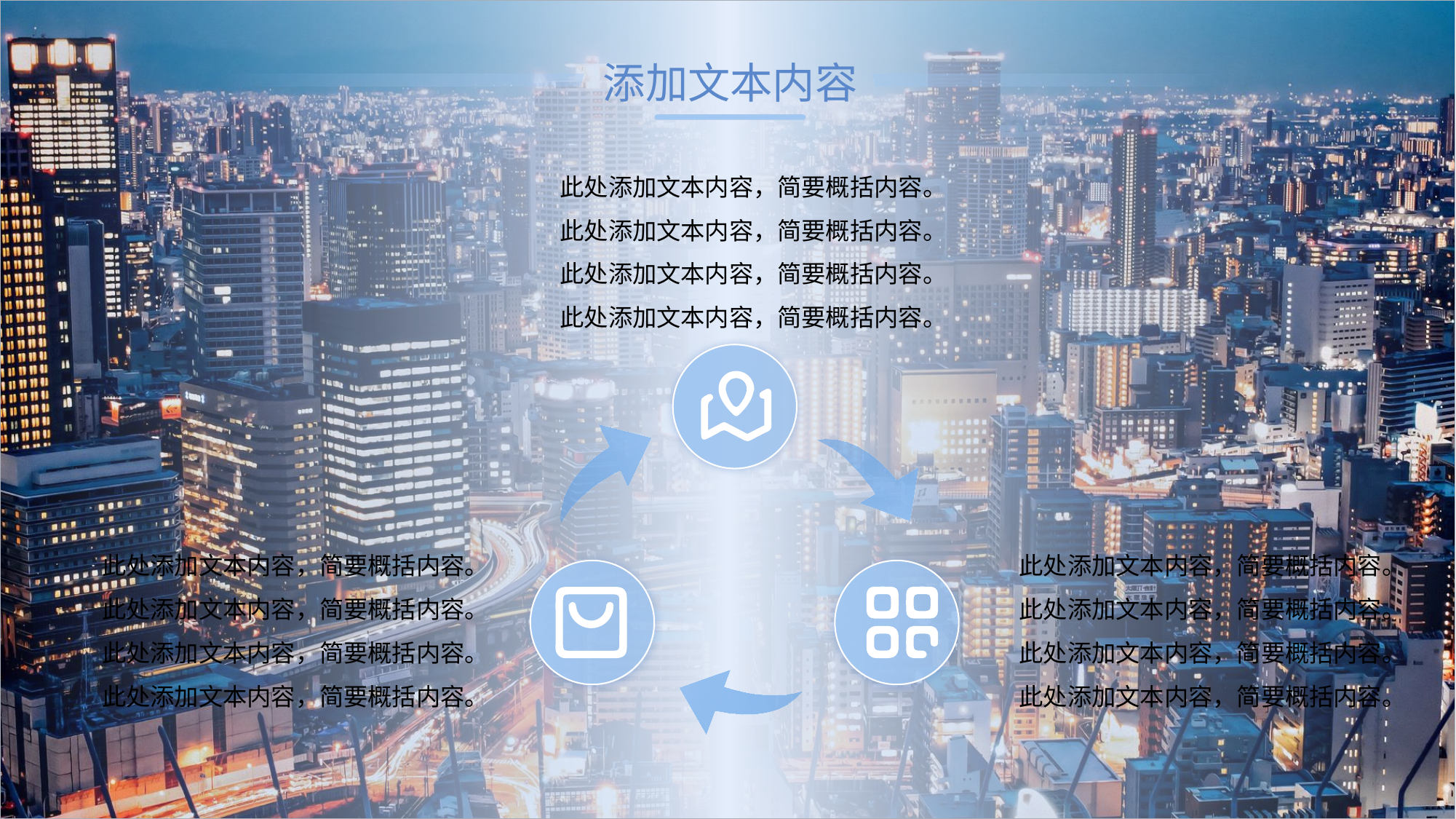

添加文本内容

此处添加文本内容，简要概括内容。此处添加文本内容，简要概括内容。此处添加文本内容，简要概括内容。此处添加文本内容，简要概括内容。

此处添加文本内容，简要概括内容。此处添加文本内容，简要概括内容。此处添加文本内容，简要概括内容。此处添加文本内容，简要概括内容。
此处添加文本内容，简要概括内容。此处添加文本内容，简要概括内容。此处添加文本内容，简要概括内容。此处添加文本内容，简要概括内容。